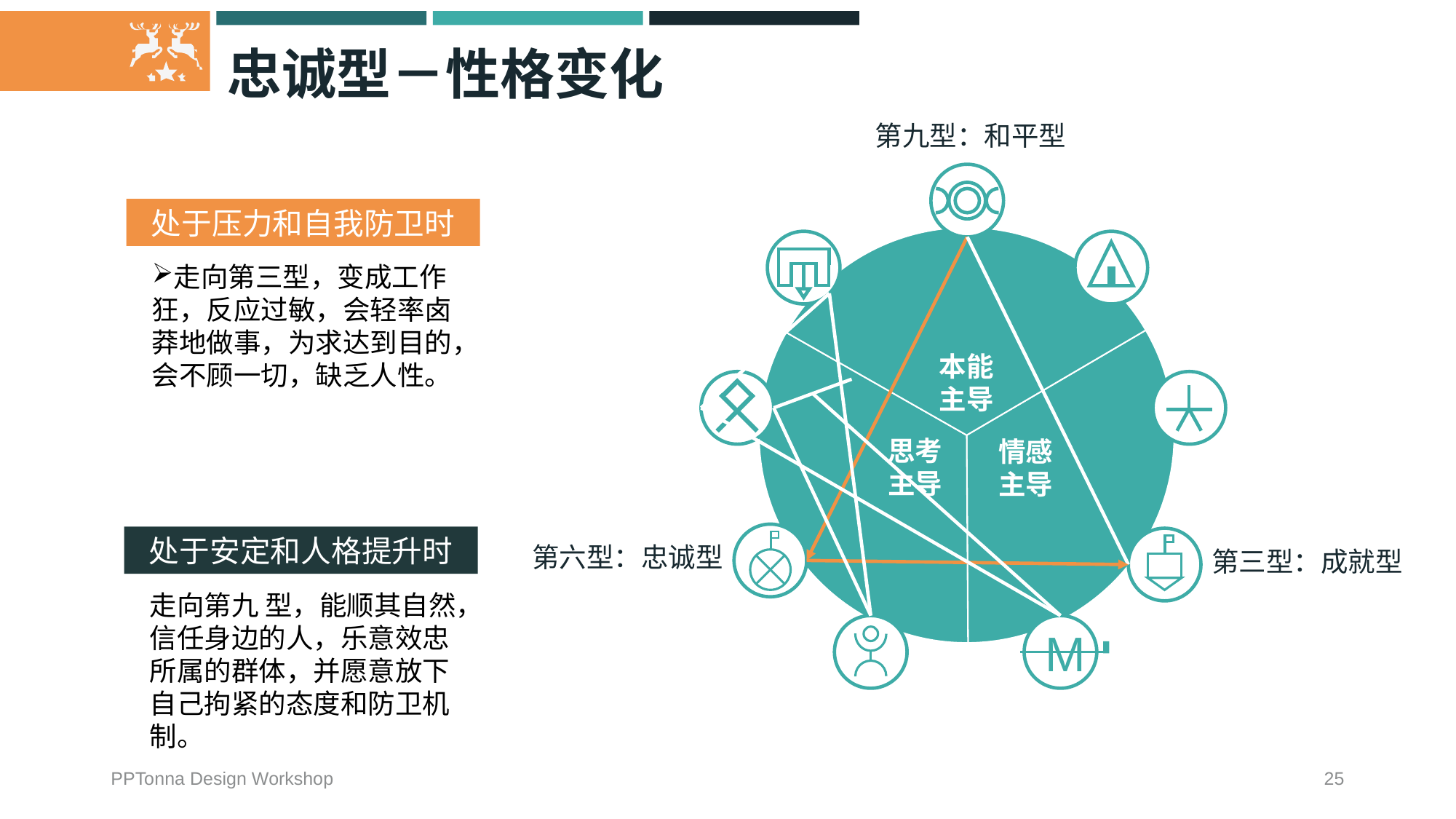

# 忠诚型－性格变化
第九型：和平型

本能主导

思考主导
情感主导

第六型：忠诚型
第三型：成就型

M

处于压力和自我防卫时
走向第三型，变成工作狂，反应过敏，会轻率卤莽地做事，为求达到目的，会不顾一切，缺乏人性。
处于安定和人格提升时
走向第九 型，能顺其自然，信任身边的人，乐意效忠所属的群体，并愿意放下自己拘紧的态度和防卫机制。
PPTonna Design Workshop
25